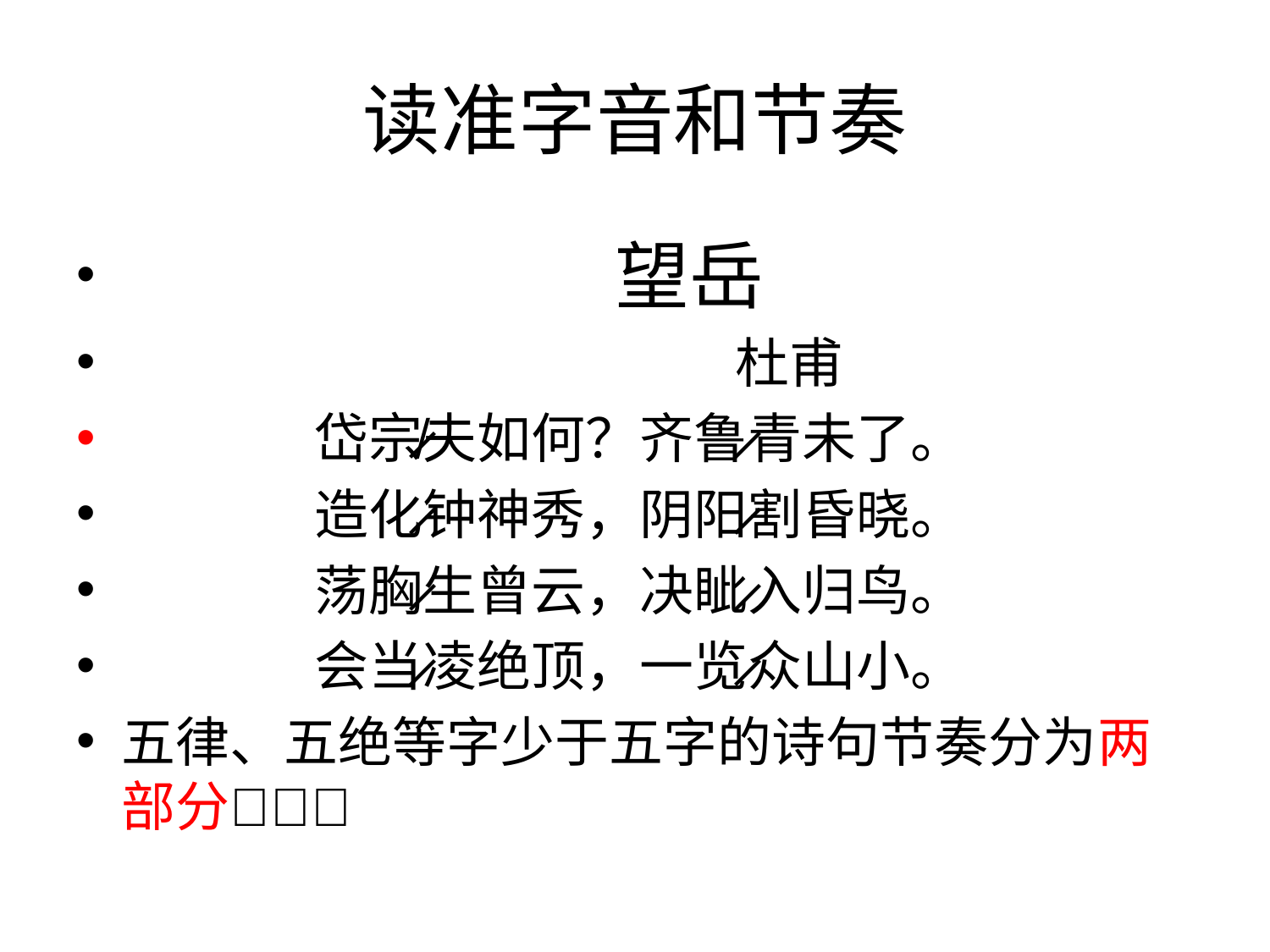

# 读准字音和节奏
                                望岳
                                        杜甫
            岱宗̸̷夫如何？齐鲁̷青未了。
            造化̷钟神秀，阴阳̷割昏晓。
            荡胸̷生曾云，决眦̷入归鸟。
            会当̷凌绝顶，一览̷众山小。
五律、五绝等字少于五字的诗句节奏分为两部分为佳。